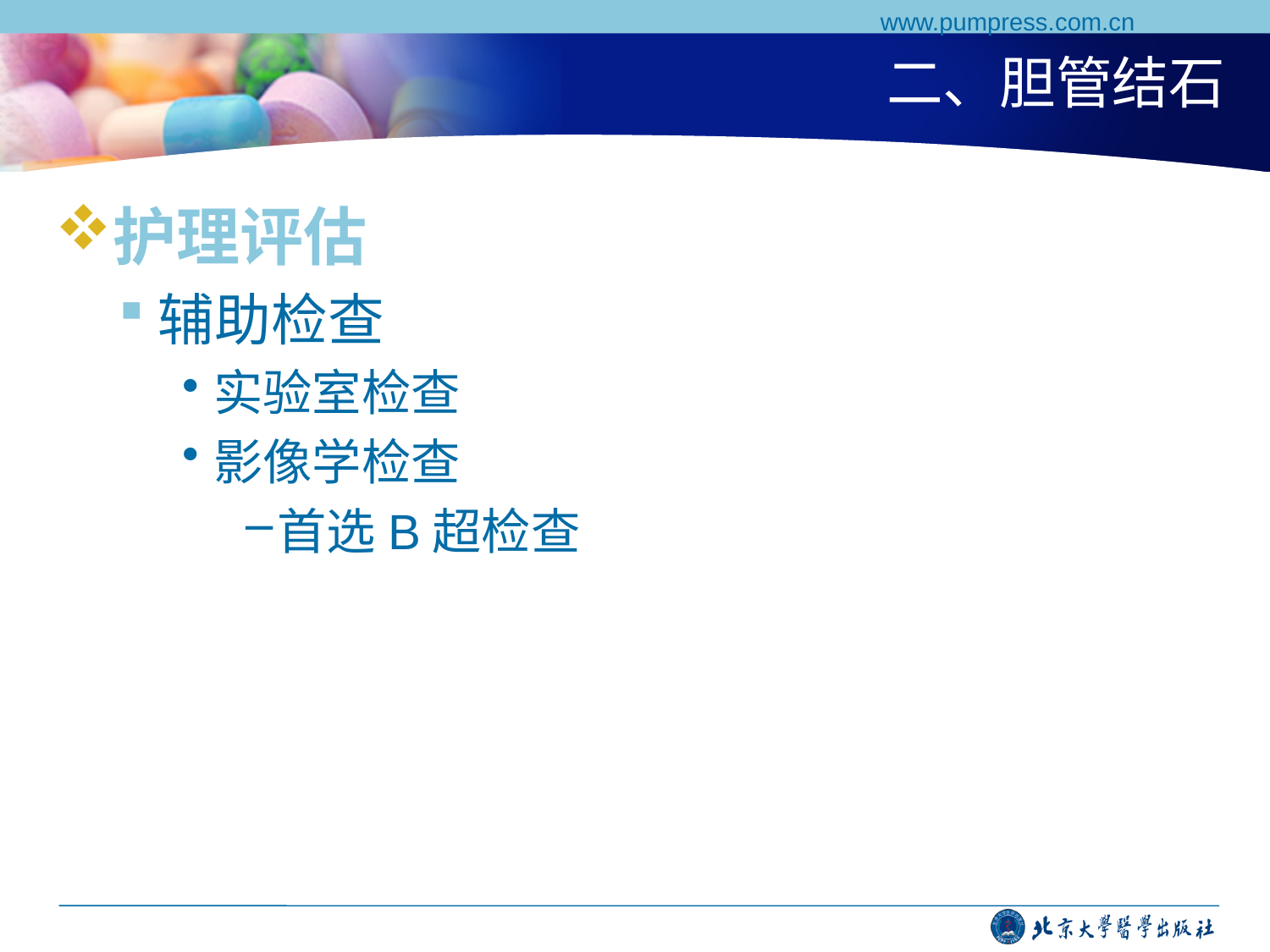

www.pumpress.com.cn
# 二、胆管结石
护理评估
辅助检查
实验室检查
影像学检查
首选B超检查